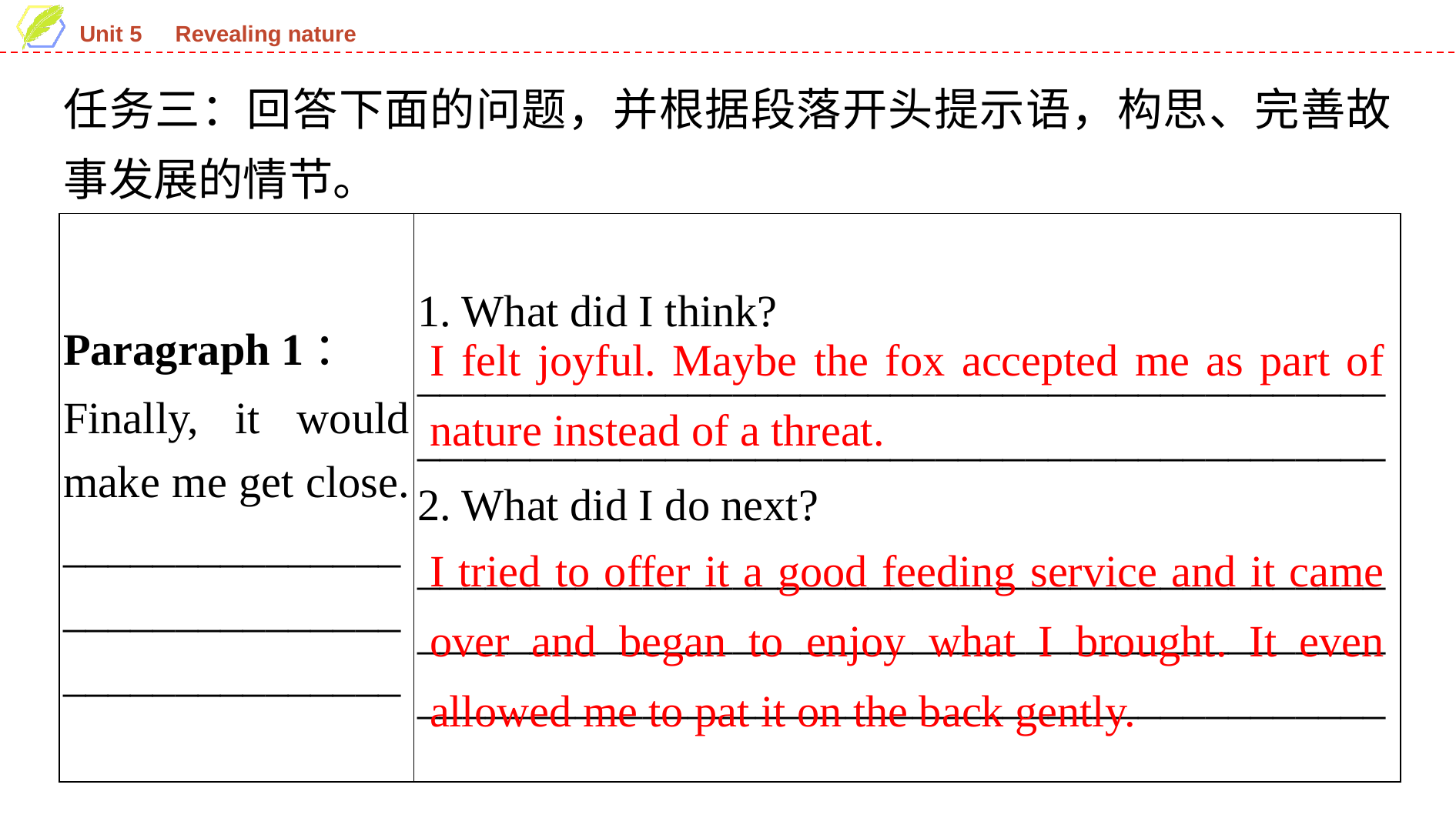

任务三：回答下面的问题，并根据段落开头提示语，构思、完善故事发展的情节。
| Paragraph 1： Finally, it would make me get close. \_\_\_\_\_\_\_\_\_\_\_\_\_\_\_\_\_\_\_\_\_\_\_\_\_\_\_\_\_\_\_\_\_\_\_\_\_\_\_\_\_\_\_\_\_ | 1. What did I think? \_\_\_\_\_\_\_\_\_\_\_\_\_\_\_\_\_\_\_\_\_\_\_\_\_\_\_\_\_\_\_\_\_\_\_\_\_\_\_\_\_\_\_\_\_\_\_\_\_\_\_\_\_\_\_\_\_\_\_\_\_\_\_\_\_\_\_\_\_\_\_\_\_\_\_\_\_\_\_\_\_\_\_\_\_\_ 2. What did I do next? \_\_\_\_\_\_\_\_\_\_\_\_\_\_\_\_\_\_\_\_\_\_\_\_\_\_\_\_\_\_\_\_\_\_\_\_\_\_\_\_\_\_\_\_\_\_\_\_\_\_\_\_\_\_\_\_\_\_\_\_\_\_\_\_\_\_\_\_\_\_\_\_\_\_\_\_\_\_\_\_\_\_\_\_\_\_\_\_\_\_\_\_\_\_\_\_\_\_\_\_\_\_\_\_\_\_\_\_\_\_\_\_\_\_\_\_\_\_\_\_\_\_\_\_\_\_\_\_\_ |
| --- | --- |
I felt joyful. Maybe the fox accepted me as part of nature instead of a threat.
I tried to offer it a good feeding service and it came over and began to enjoy what I brought. It even allowed me to pat it on the back gently.